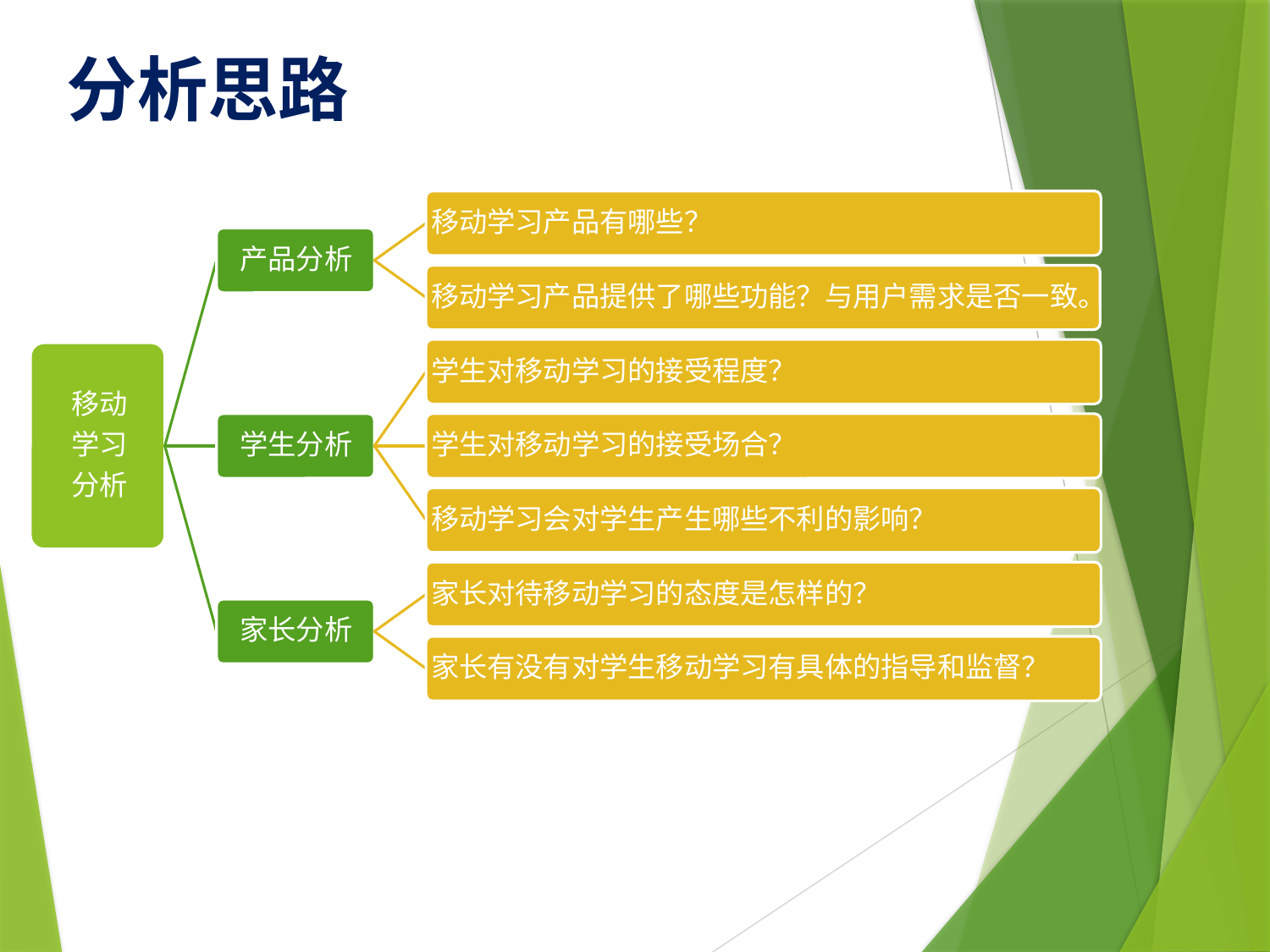

# 分析思路
移动
学习
分析

产品分析

移动学习产品有哪些？

移动学习产品提供了哪些功能？与用户需求是否一致。

学生分析

学生对移动学习的接受程度？

学生对移动学习的接受场合？

移动学习会对学生产生哪些不利的影响？

家长分析

家长对待移动学习的态度是怎样的？

家长有没有对学生移动学习有具体的指导和监督？